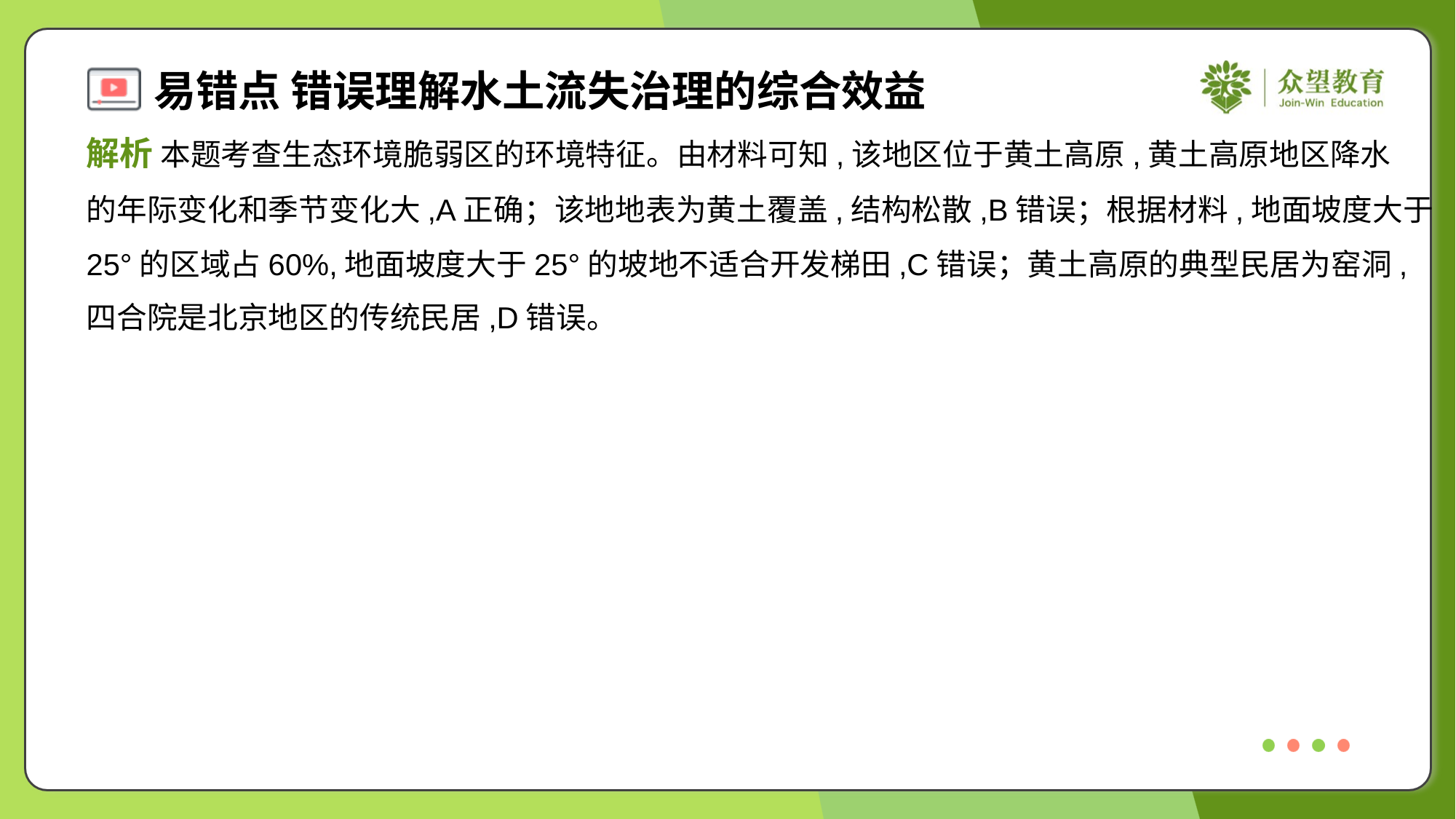

解析 本题考查生态环境脆弱区的环境特征。由材料可知,该地区位于黄土高原,黄土高原地区降水
的年际变化和季节变化大,A正确；该地地表为黄土覆盖,结构松散,B错误；根据材料,地面坡度大于
25°的区域占60%,地面坡度大于25°的坡地不适合开发梯田,C错误；黄土高原的典型民居为窑洞,
四合院是北京地区的传统民居,D错误。